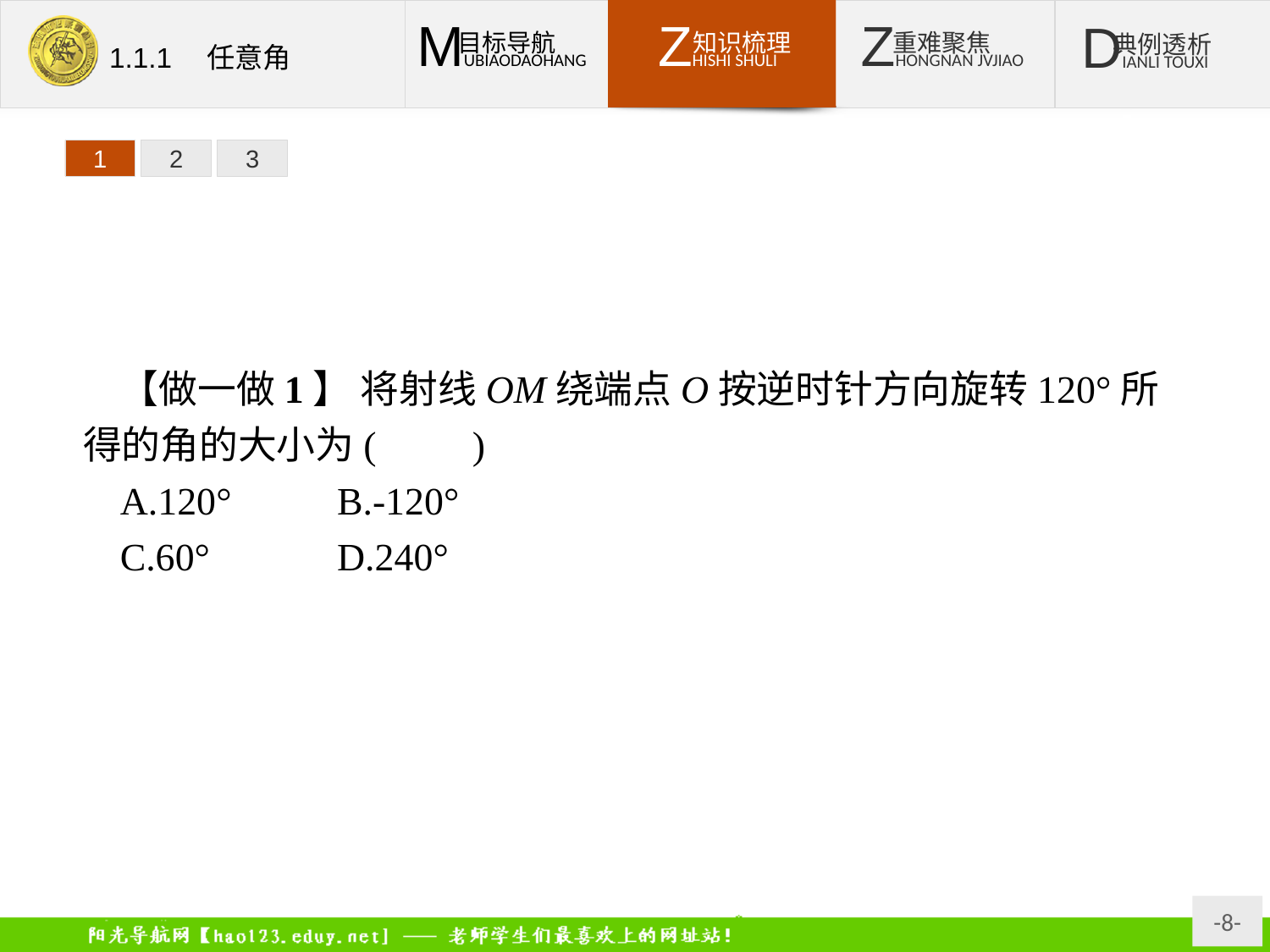

1
2
3
【做一做1】 将射线OM绕端点O按逆时针方向旋转120°所得的角的大小为(　　)
A.120°	B.-120°
C.60°	D.240°
答案:A